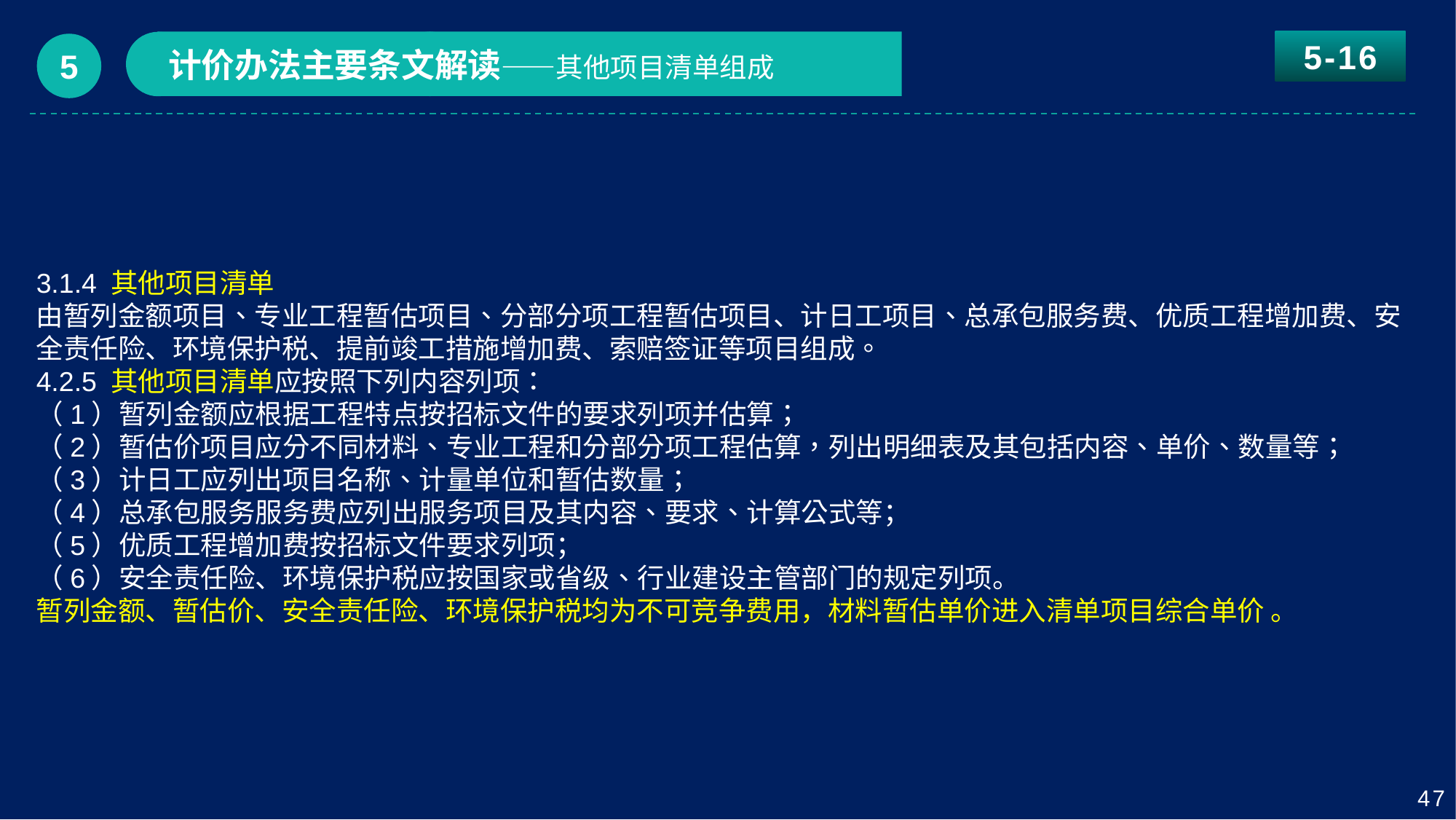

5-16
计价办法主要条文解读——其他项目清单组成

5
3.1.4 其他项目清单
由暂列金额项目、专业工程暂估项目、分部分项工程暂估项目、计日工项目、总承包服务费、优质工程增加费、安全责任险、环境保护税、提前竣工措施增加费、索赔签证等项目组成。
4.2.5 其他项目清单应按照下列内容列项：
（1）暂列金额应根据工程特点按招标文件的要求列项并估算；
（2）暂估价项目应分不同材料、专业工程和分部分项工程估算，列出明细表及其包括内容、单价、数量等；
（3）计日工应列出项目名称、计量单位和暂估数量；
（4）总承包服务服务费应列出服务项目及其内容、要求、计算公式等；
（5）优质工程增加费按招标文件要求列项；
（6）安全责任险、环境保护税应按国家或省级、行业建设主管部门的规定列项。
暂列金额、暂估价、安全责任险、环境保护税均为不可竞争费用，材料暂估单价进入清单项目综合单价 。
47